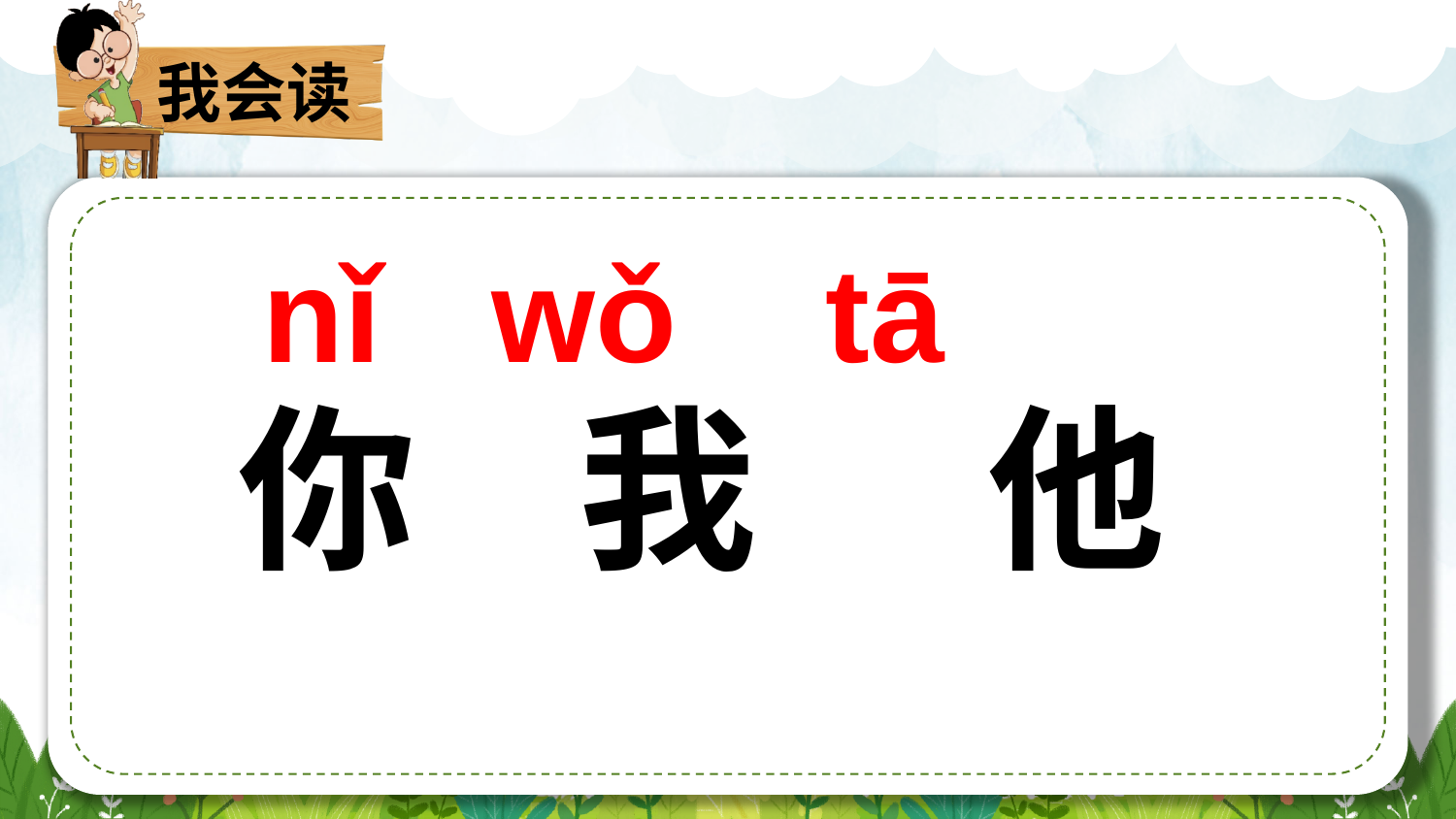

我会读
nǐ   wǒ    tā

你
我
他